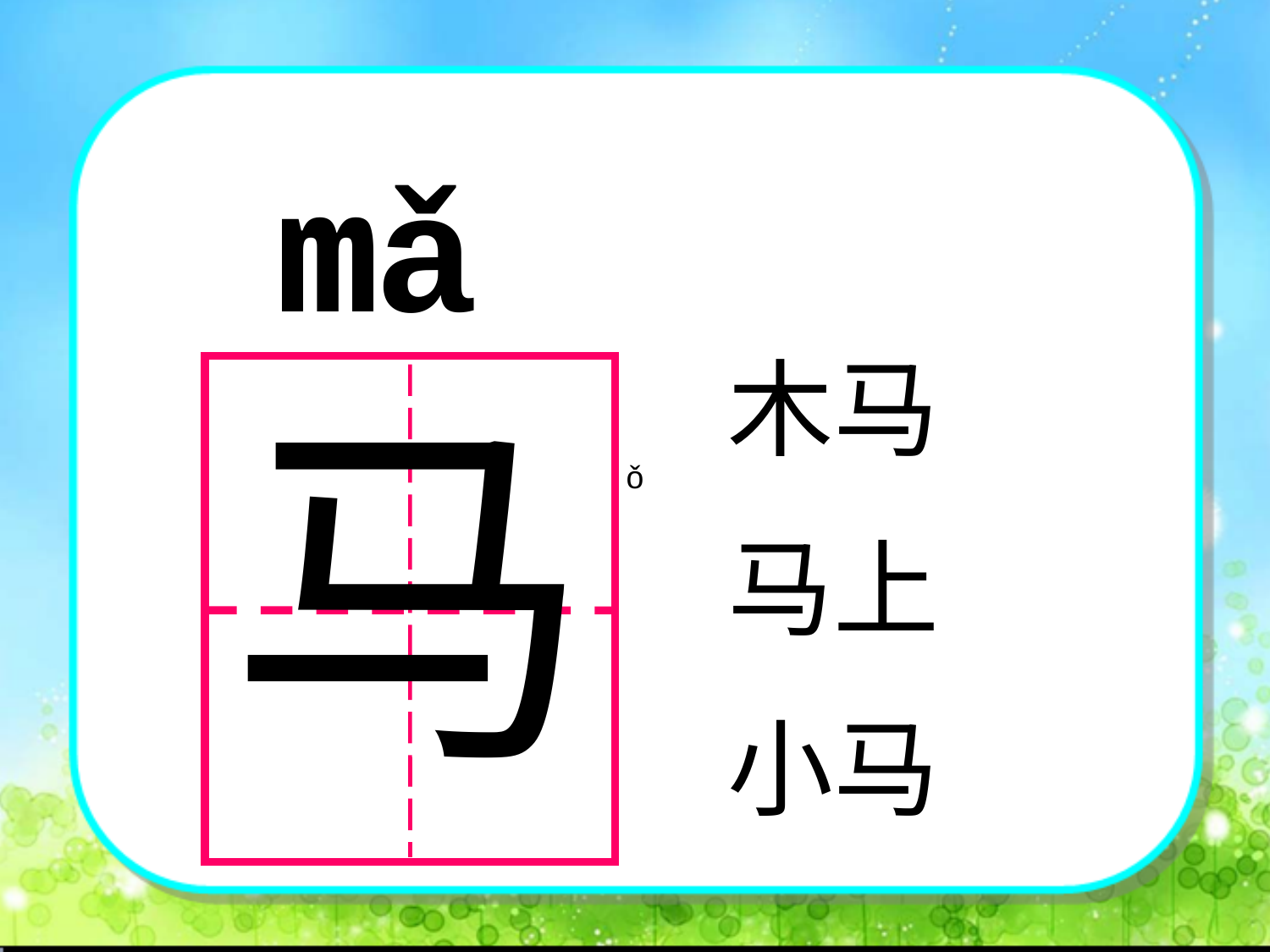

mǎ
横画短,撇画弯,一捺起笔底一点
木马
马上
小马

马
ǒ